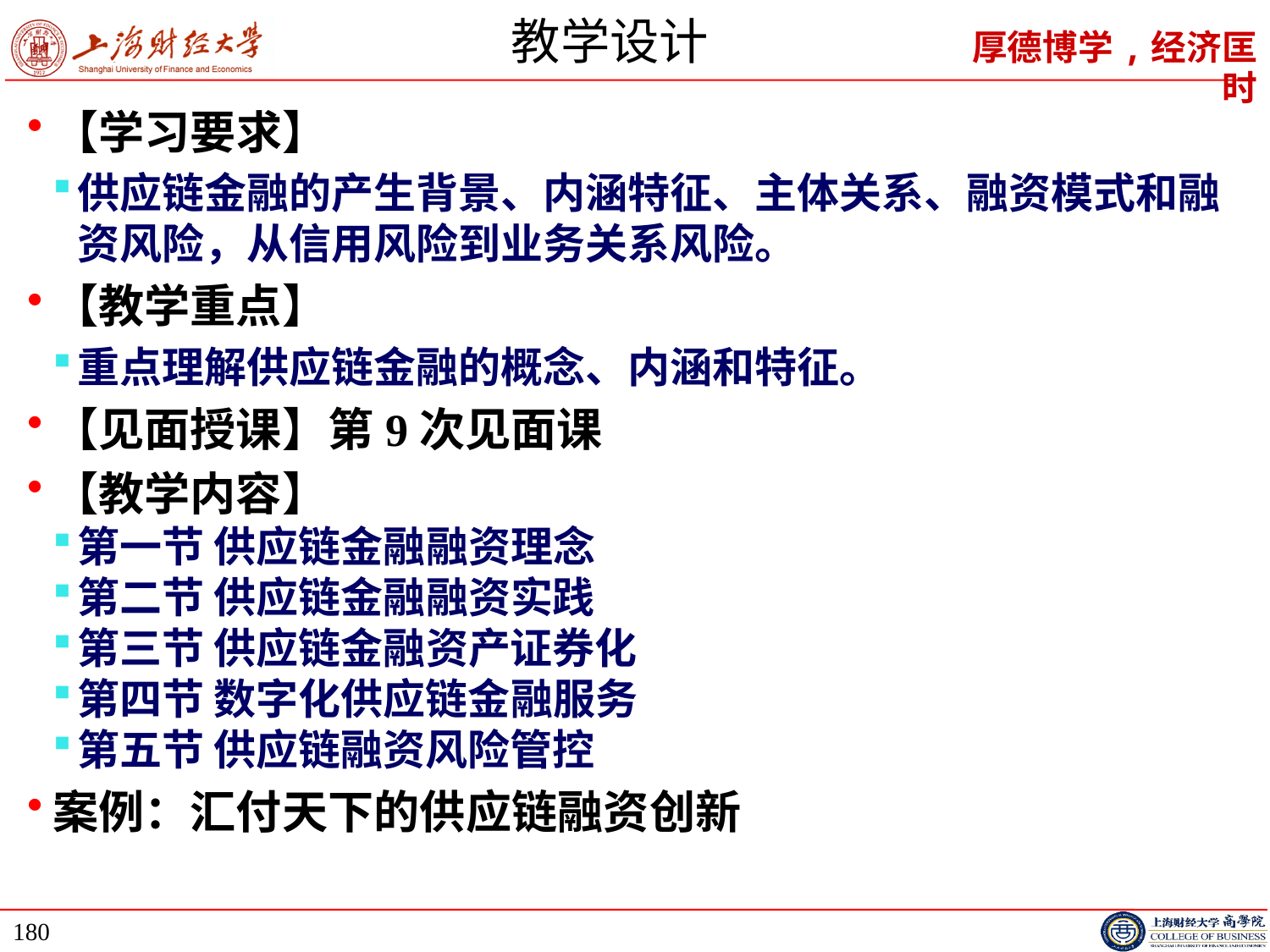

# 教学设计
【学习要求】
供应链金融的产生背景、内涵特征、主体关系、融资模式和融资风险，从信用风险到业务关系风险。
【教学重点】
重点理解供应链金融的概念、内涵和特征。
【见面授课】第9次见面课
【教学内容】
第一节 供应链金融融资理念
第二节 供应链金融融资实践
第三节 供应链金融资产证券化
第四节 数字化供应链金融服务
第五节 供应链融资风险管控
案例：汇付天下的供应链融资创新
180